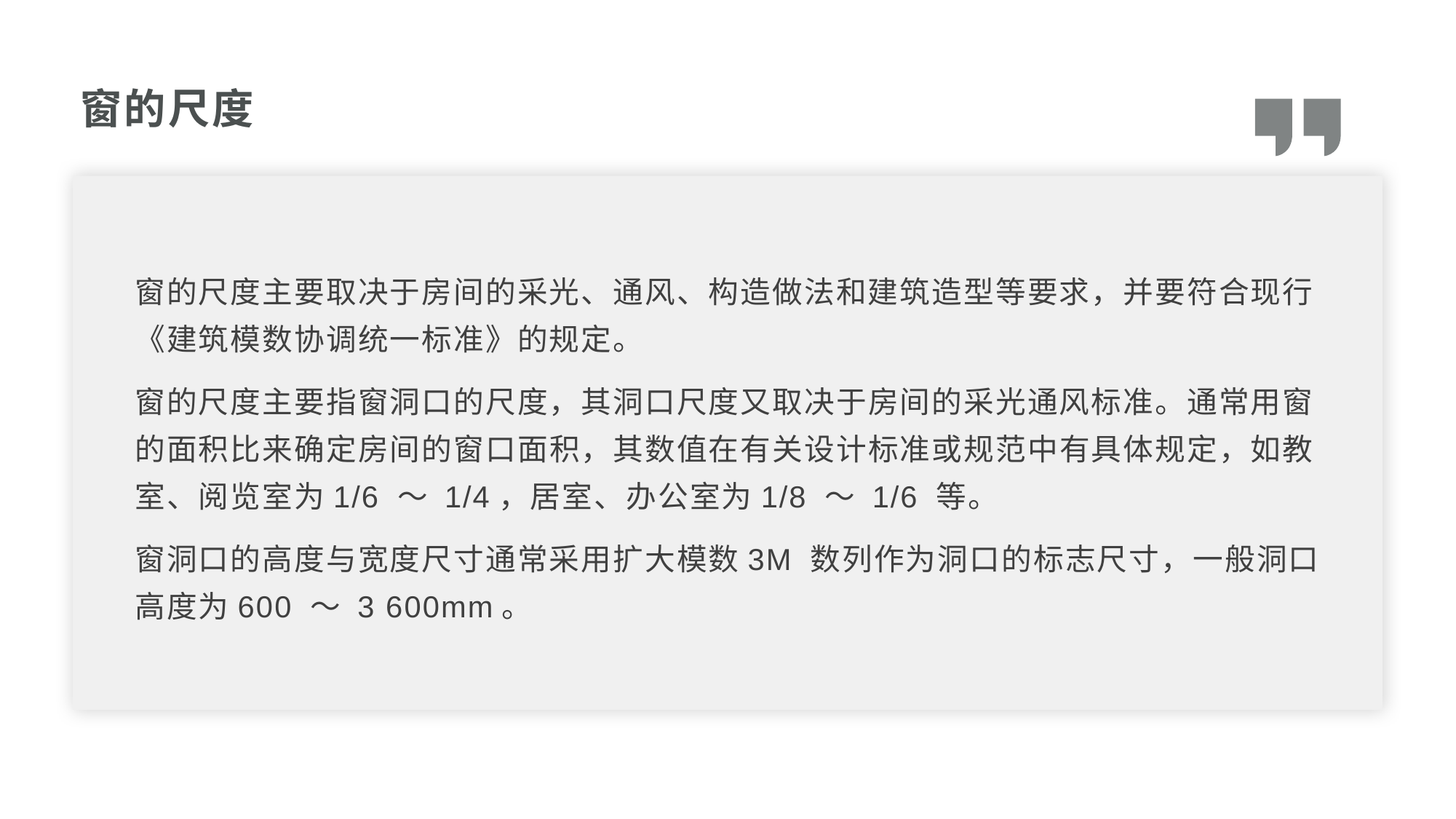

窗的尺度

窗的尺度主要取决于房间的采光、通风、构造做法和建筑造型等要求，并要符合现行《建筑模数协调统一标准》的规定。
窗的尺度主要指窗洞口的尺度，其洞口尺度又取决于房间的采光通风标准。通常用窗的面积比来确定房间的窗口面积，其数值在有关设计标准或规范中有具体规定，如教室、阅览室为1/6 ～ 1/4，居室、办公室为1/8 ～ 1/6 等。
窗洞口的高度与宽度尺寸通常采用扩大模数3M 数列作为洞口的标志尺寸，一般洞口高度为600 ～ 3 600mm。